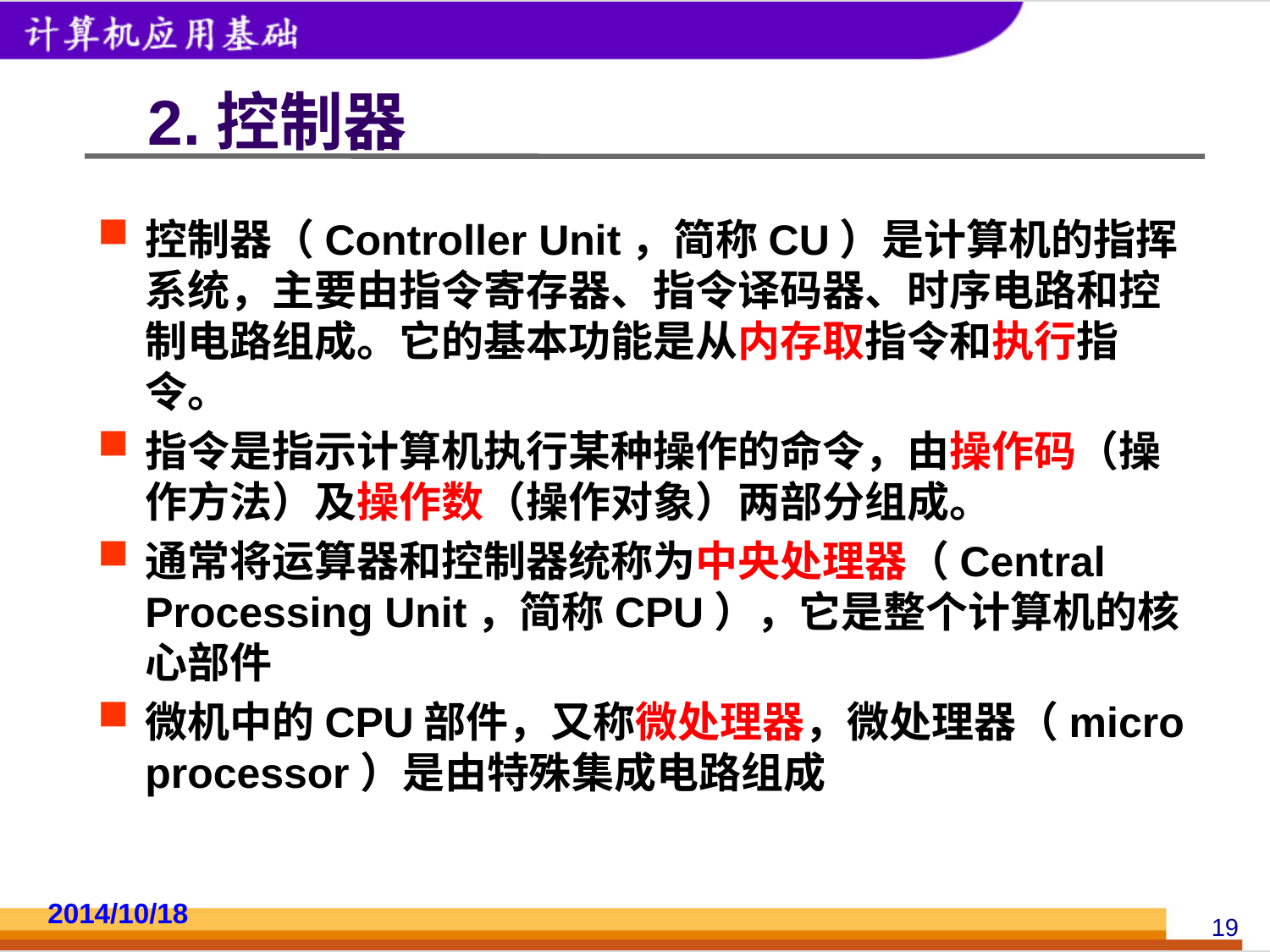

# 2.控制器
控制器（Controller Unit，简称CU）是计算机的指挥系统，主要由指令寄存器、指令译码器、时序电路和控制电路组成。它的基本功能是从内存取指令和执行指令。
指令是指示计算机执行某种操作的命令，由操作码（操作方法）及操作数（操作对象）两部分组成。
通常将运算器和控制器统称为中央处理器（Central Processing Unit，简称CPU），它是整个计算机的核心部件
微机中的CPU部件，又称微处理器，微处理器（micro processor）是由特殊集成电路组成

2014/10/18